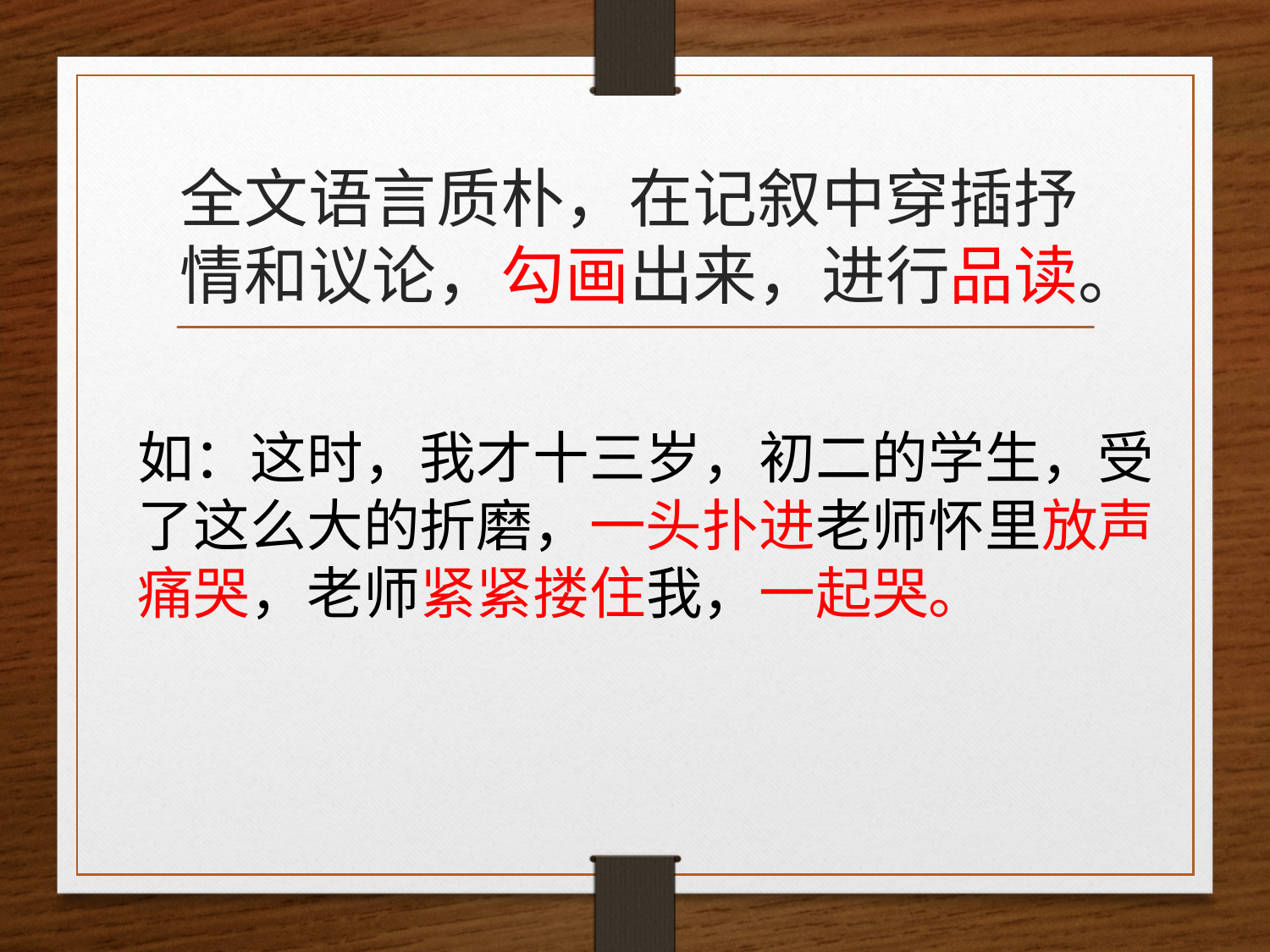

# 全文语言质朴，在记叙中穿插抒情和议论，勾画出来，进行品读。
如：这时，我才十三岁，初二的学生，受了这么大的折磨，一头扑进老师怀里放声痛哭，老师紧紧搂住我，一起哭。